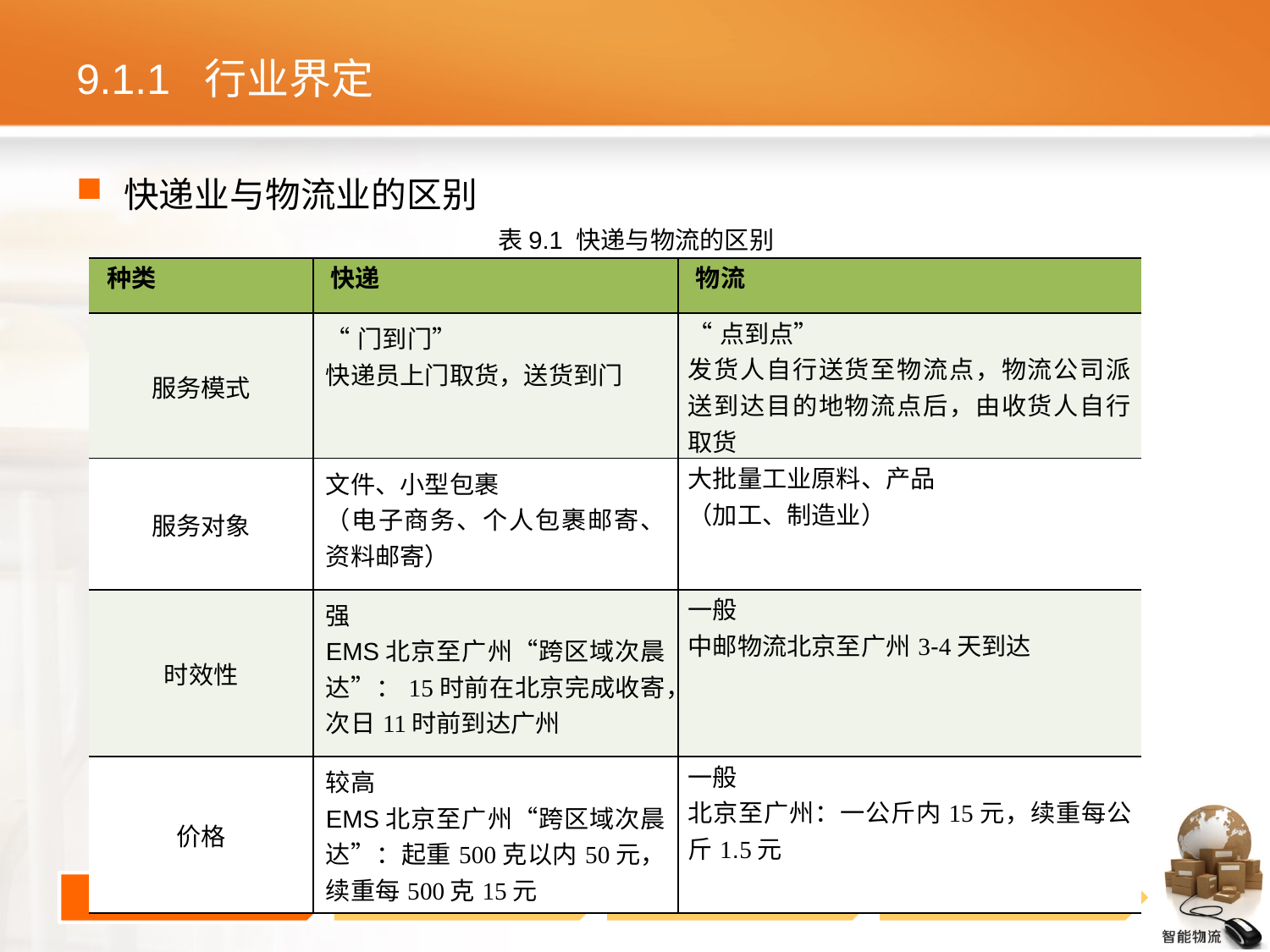

# 9.1.1  行业界定
快递业与物流业的区别
表9.1 快递与物流的区别
| 种类 | 快递 | 物流 |
| --- | --- | --- |
| 服务模式 | “门到门” 快递员上门取货，送货到门 | “点到点” 发货人自行送货至物流点，物流公司派送到达目的地物流点后，由收货人自行取货 |
| 服务对象 | 文件、小型包裹 （电子商务、个人包裹邮寄、资料邮寄） | 大批量工业原料、产品 （加工、制造业） |
| 时效性 | 强 EMS北京至广州“跨区域次晨达”：15时前在北京完成收寄，次日11时前到达广州 | 一般 中邮物流北京至广州3-4天到达 |
| 价格 | 较高 EMS北京至广州“跨区域次晨达”：起重500克以内50元，续重每500克15元 | 一般 北京至广州：一公斤内15元，续重每公斤1.5元 |